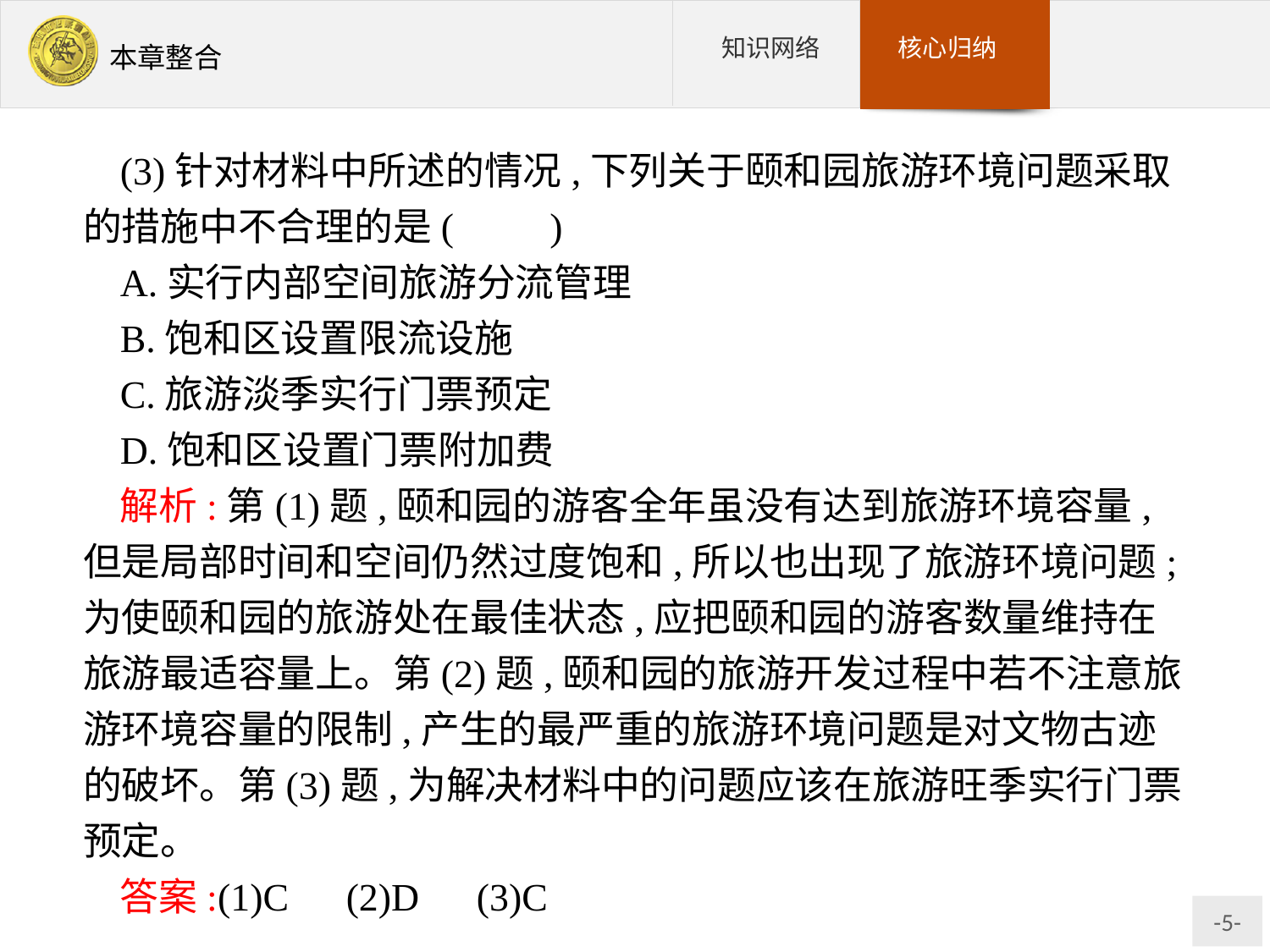

(3)针对材料中所述的情况,下列关于颐和园旅游环境问题采取的措施中不合理的是(　　)
A.实行内部空间旅游分流管理
B.饱和区设置限流设施
C.旅游淡季实行门票预定
D.饱和区设置门票附加费
解析:第(1)题,颐和园的游客全年虽没有达到旅游环境容量,但是局部时间和空间仍然过度饱和,所以也出现了旅游环境问题;为使颐和园的旅游处在最佳状态,应把颐和园的游客数量维持在旅游最适容量上。第(2)题,颐和园的旅游开发过程中若不注意旅游环境容量的限制,产生的最严重的旅游环境问题是对文物古迹的破坏。第(3)题,为解决材料中的问题应该在旅游旺季实行门票预定。
答案:(1)C　(2)D　(3)C